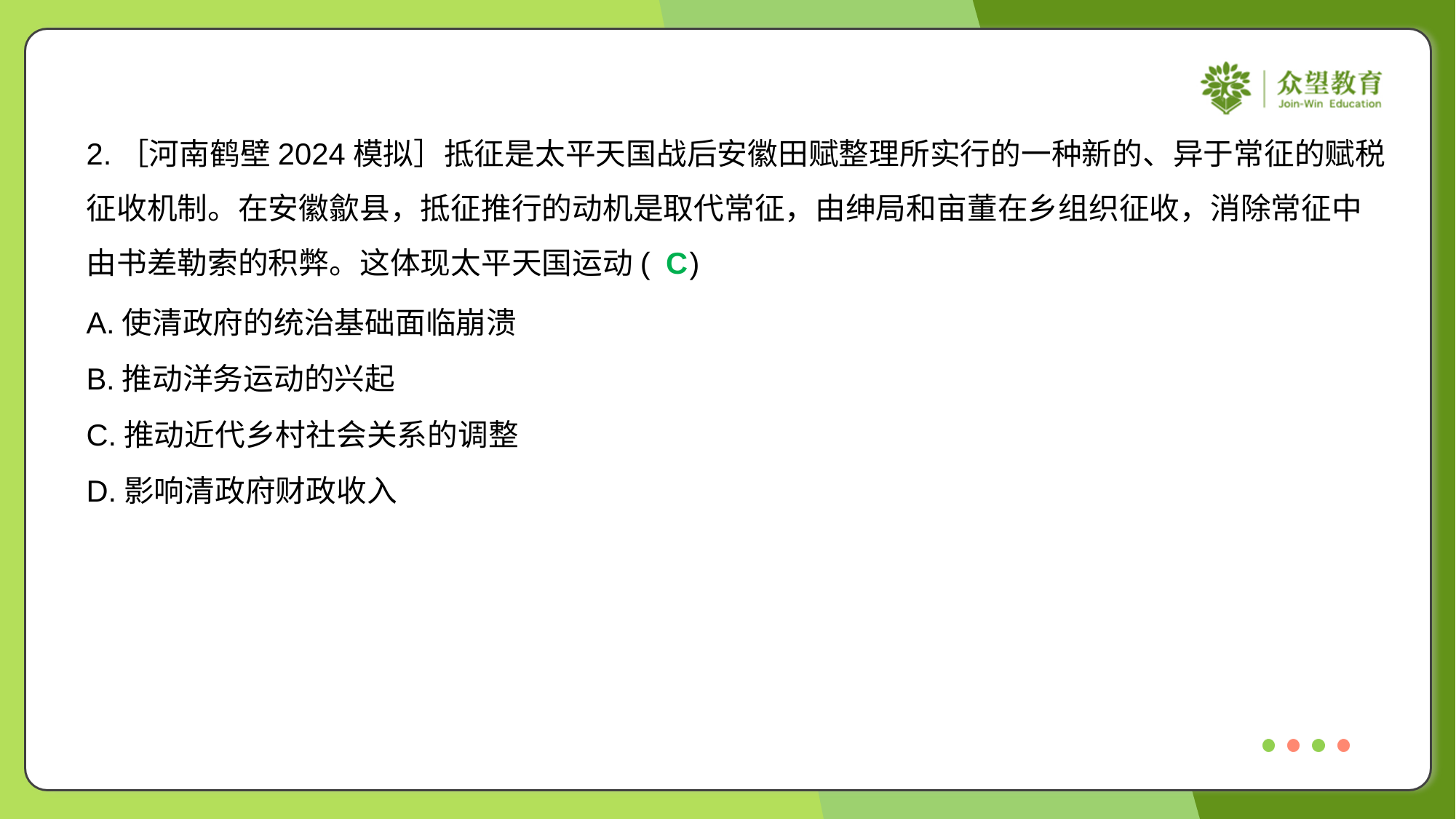

2.［河南鹤壁2024模拟］抵征是太平天国战后安徽田赋整理所实行的一种新的、异于常征的赋税
征收机制。在安徽歙县，抵征推行的动机是取代常征，由绅局和亩董在乡组织征收，消除常征中
由书差勒索的积弊。这体现太平天国运动(     )
C
A.使清政府的统治基础面临崩溃
B.推动洋务运动的兴起
C.推动近代乡村社会关系的调整
D.影响清政府财政收入